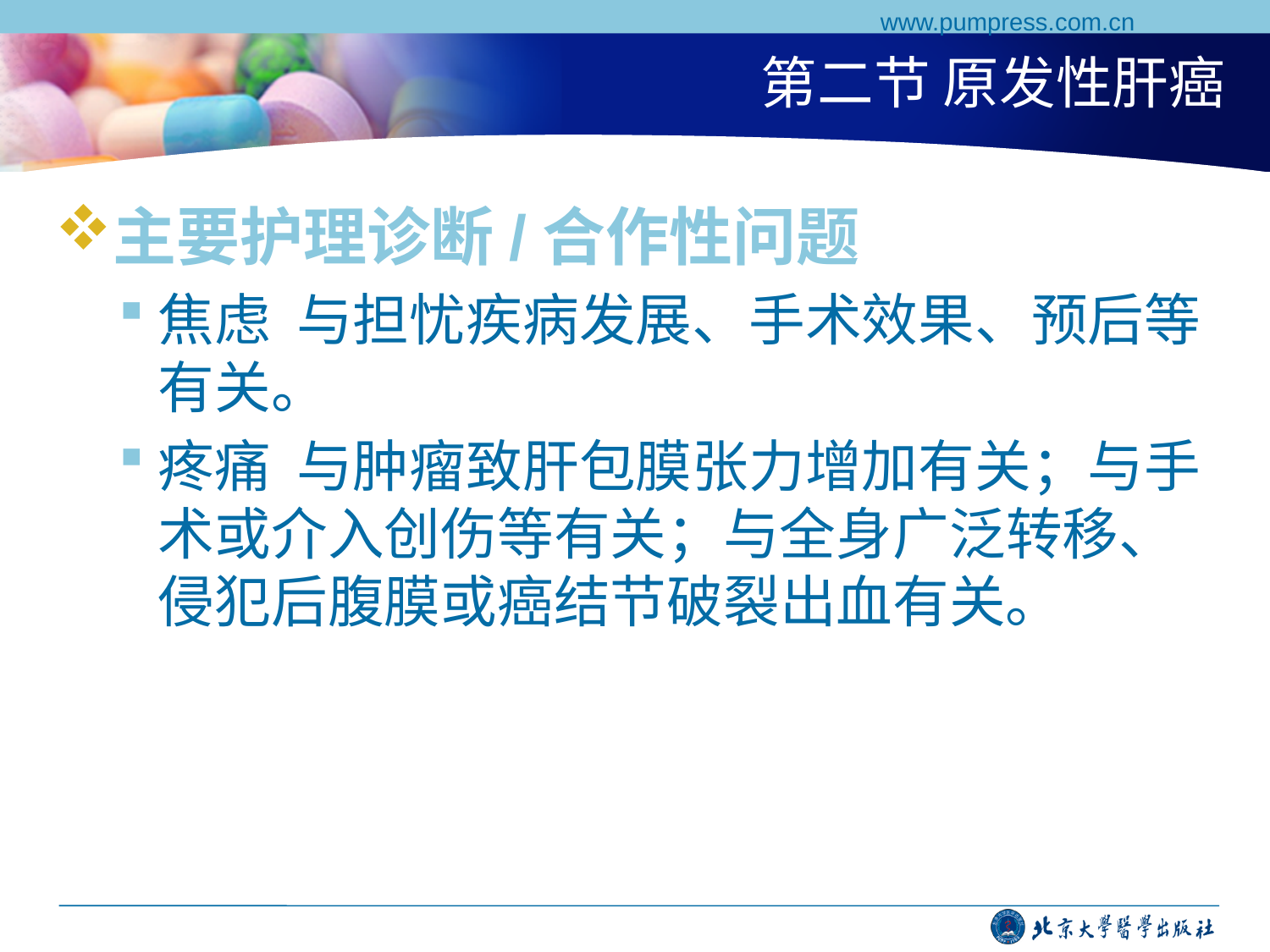

www.pumpress.com.cn
# 第二节 原发性肝癌
主要护理诊断/合作性问题
焦虑  与担忧疾病发展、手术效果、预后等有关。
疼痛  与肿瘤致肝包膜张力增加有关；与手术或介入创伤等有关；与全身广泛转移、侵犯后腹膜或癌结节破裂出血有关。